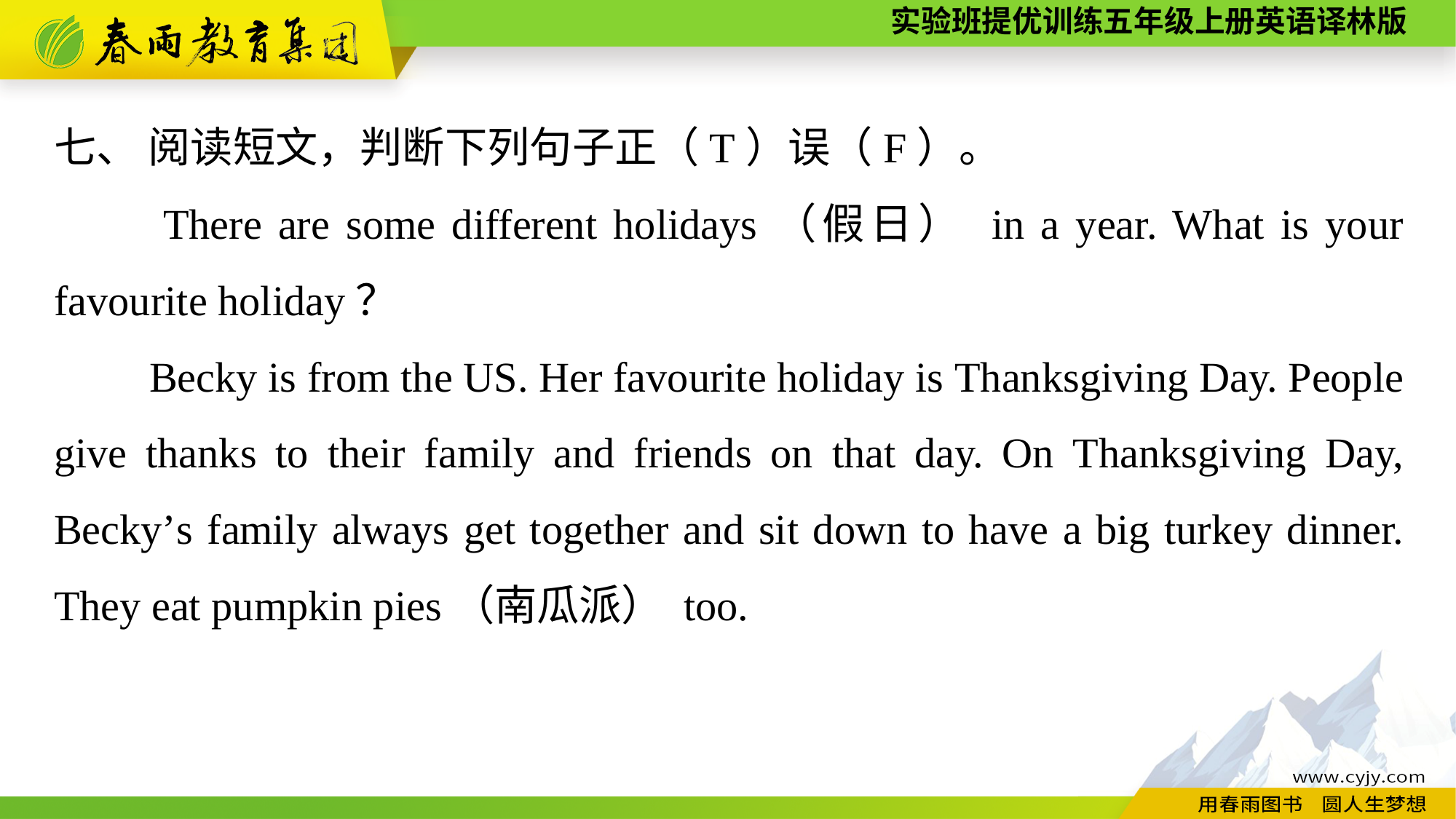

七、 阅读短文，判断下列句子正（T）误（F）。
	There are some different holidays（假日） in a year. What is your favourite holiday？
　　Becky is from the US. Her favourite holiday is Thanksgiving Day. People give thanks to their family and friends on that day. On Thanksgiving Day, Becky’s family always get together and sit down to have a big turkey dinner. They eat pumpkin pies（南瓜派） too.